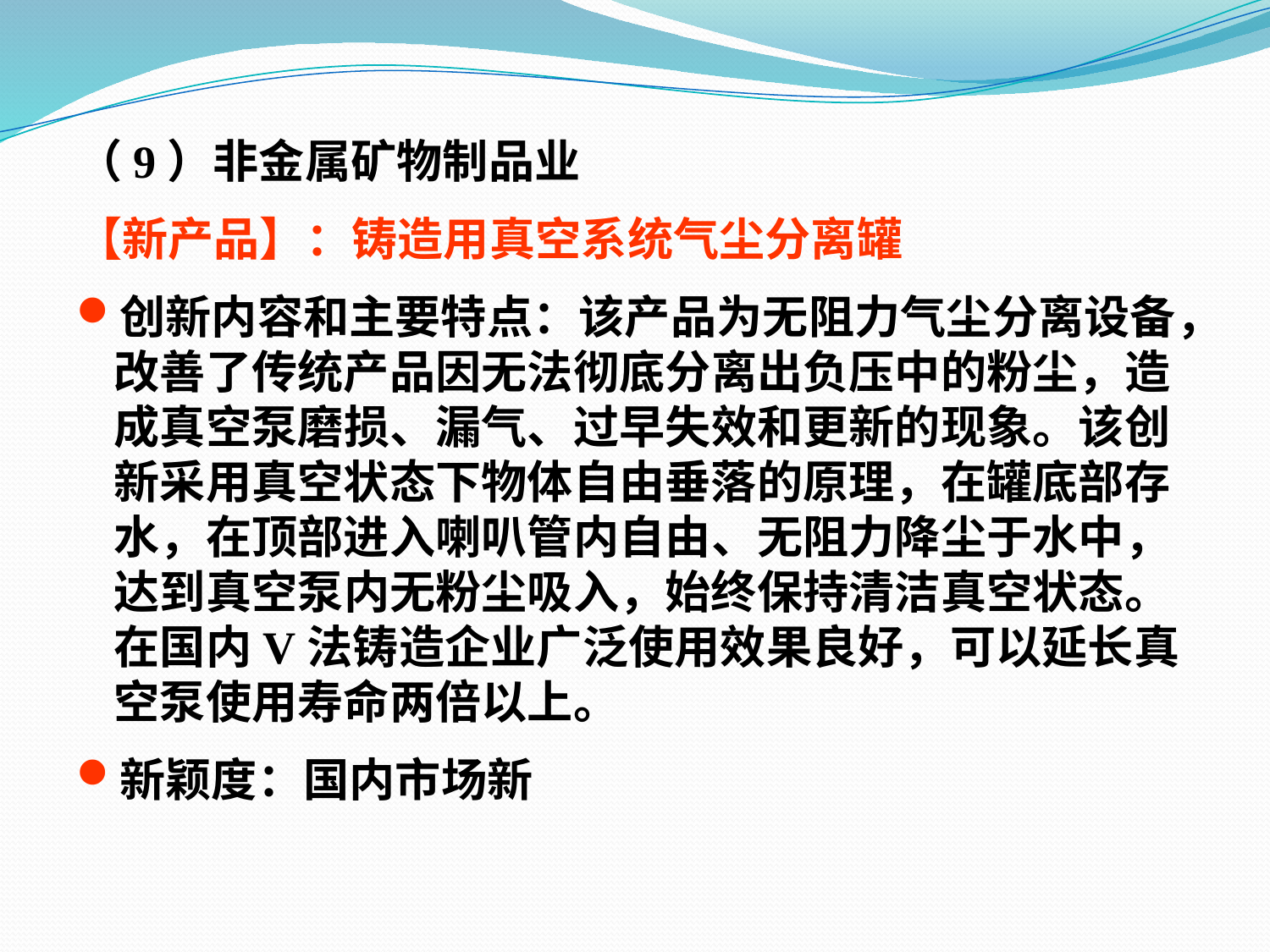

（9）非金属矿物制品业
【新产品】：铸造用真空系统气尘分离罐
创新内容和主要特点：该产品为无阻力气尘分离设备，改善了传统产品因无法彻底分离出负压中的粉尘，造成真空泵磨损、漏气、过早失效和更新的现象。该创新采用真空状态下物体自由垂落的原理，在罐底部存水，在顶部进入喇叭管内自由、无阻力降尘于水中，达到真空泵内无粉尘吸入，始终保持清洁真空状态。在国内V法铸造企业广泛使用效果良好，可以延长真空泵使用寿命两倍以上。
新颖度：国内市场新